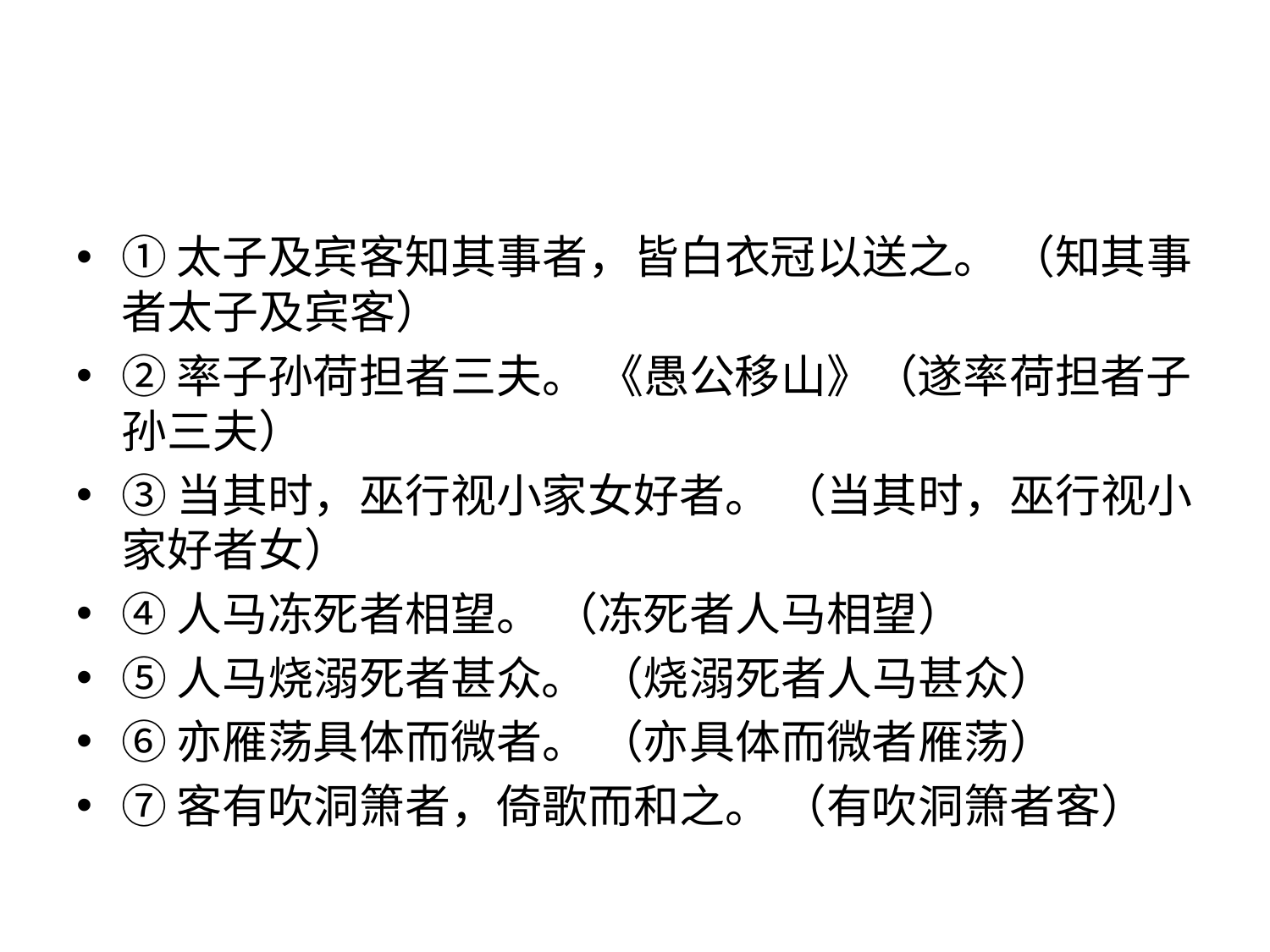

①太子及宾客知其事者，皆白衣冠以送之。 （知其事者太子及宾客）
②率子孙荷担者三夫。 《愚公移山》（遂率荷担者子孙三夫）
③当其时，巫行视小家女好者。 （当其时，巫行视小家好者女）
④人马冻死者相望。 （冻死者人马相望）
⑤人马烧溺死者甚众。 （烧溺死者人马甚众）
⑥亦雁荡具体而微者。 （亦具体而微者雁荡）
⑦客有吹洞箫者，倚歌而和之。 （有吹洞箫者客）